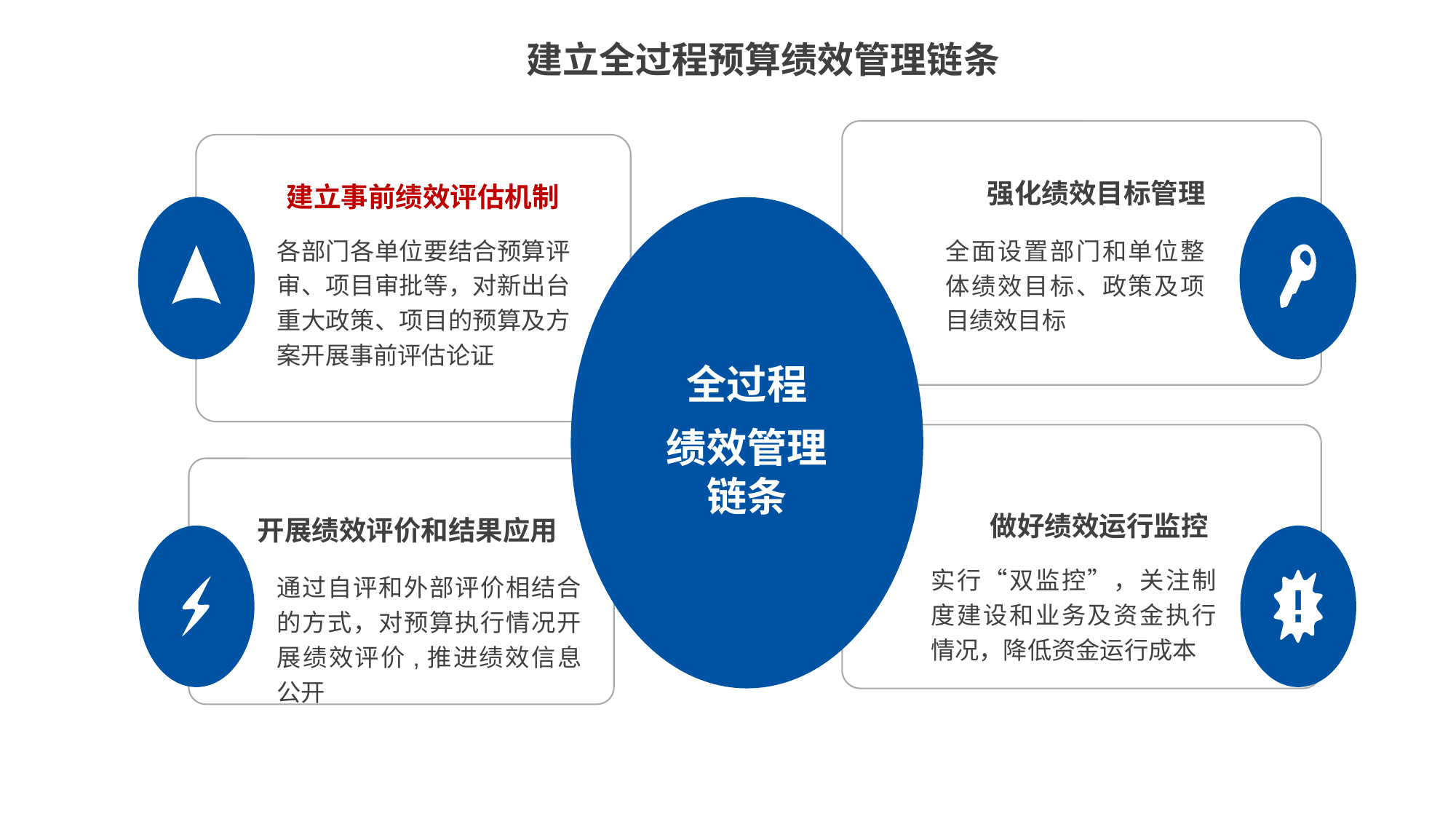

建立全过程预算绩效管理链条

建立事前绩效评估机制
强化绩效目标管理

各部门各单位要结合预算评审、项目审批等，对新出台重大政策、项目的预算及方案开展事前评估论证
全面设置部门和单位整体绩效目标、政策及项目绩效目标

全过程
绩效管理链条
做好绩效运行监控
开展绩效评价和结果应用

实行“双监控”，关注制度建设和业务及资金执行情况，降低资金运行成本
通过自评和外部评价相结合的方式，对预算执行情况开展绩效评价,推进绩效信息公开